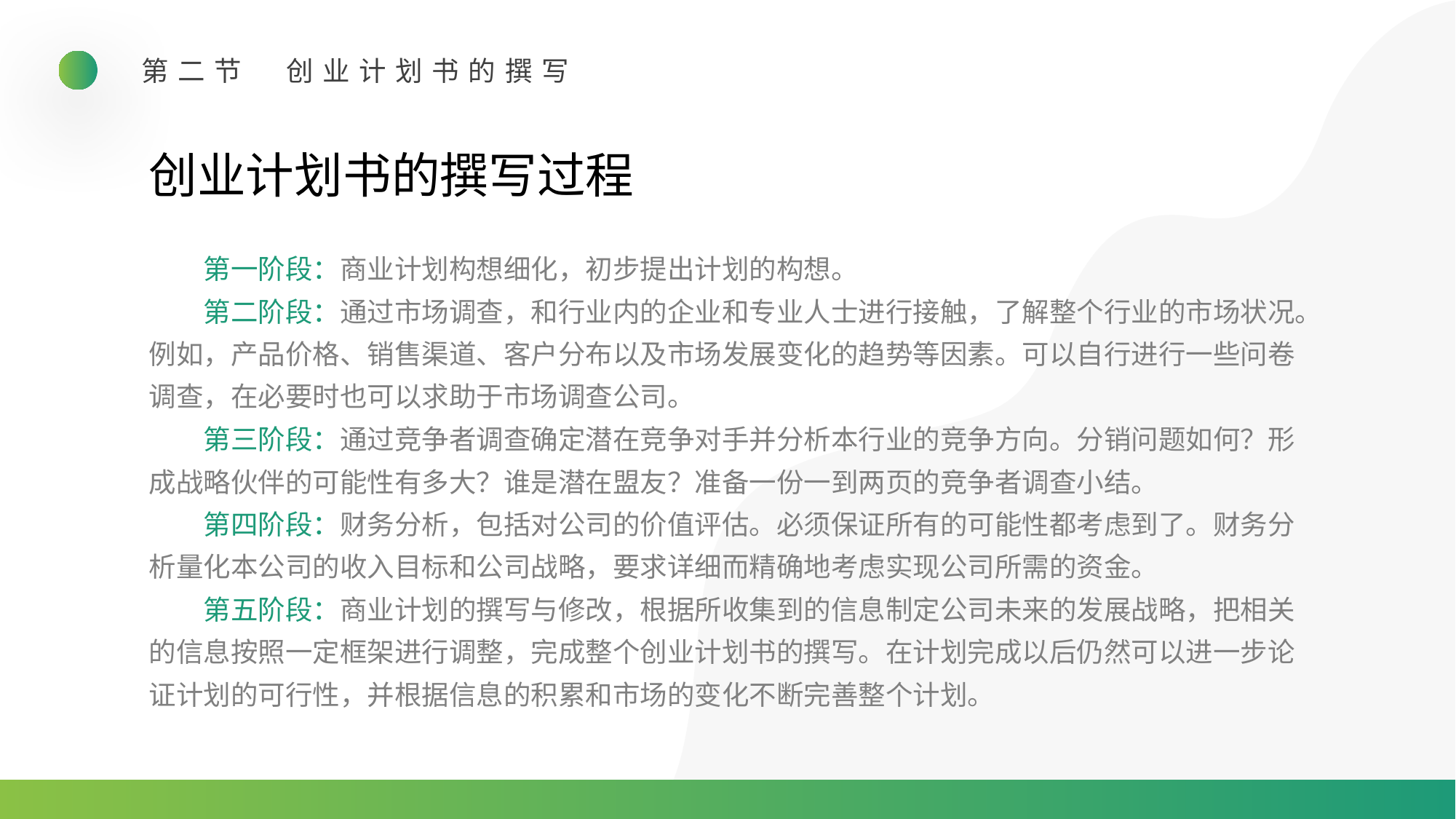

第二节　创业计划书的撰写
创业计划书的撰写过程
第一阶段：商业计划构想细化，初步提出计划的构想。
第二阶段：通过市场调查，和行业内的企业和专业人士进行接触，了解整个行业的市场状况。例如，产品价格、销售渠道、客户分布以及市场发展变化的趋势等因素。可以自行进行一些问卷调查，在必要时也可以求助于市场调查公司。
第三阶段：通过竞争者调查确定潜在竞争对手并分析本行业的竞争方向。分销问题如何？形成战略伙伴的可能性有多大？谁是潜在盟友？准备一份一到两页的竞争者调查小结。
第四阶段：财务分析，包括对公司的价值评估。必须保证所有的可能性都考虑到了。财务分析量化本公司的收入目标和公司战略，要求详细而精确地考虑实现公司所需的资金。
第五阶段：商业计划的撰写与修改，根据所收集到的信息制定公司未来的发展战略，把相关的信息按照一定框架进行调整，完成整个创业计划书的撰写。在计划完成以后仍然可以进一步论证计划的可行性，并根据信息的积累和市场的变化不断完善整个计划。